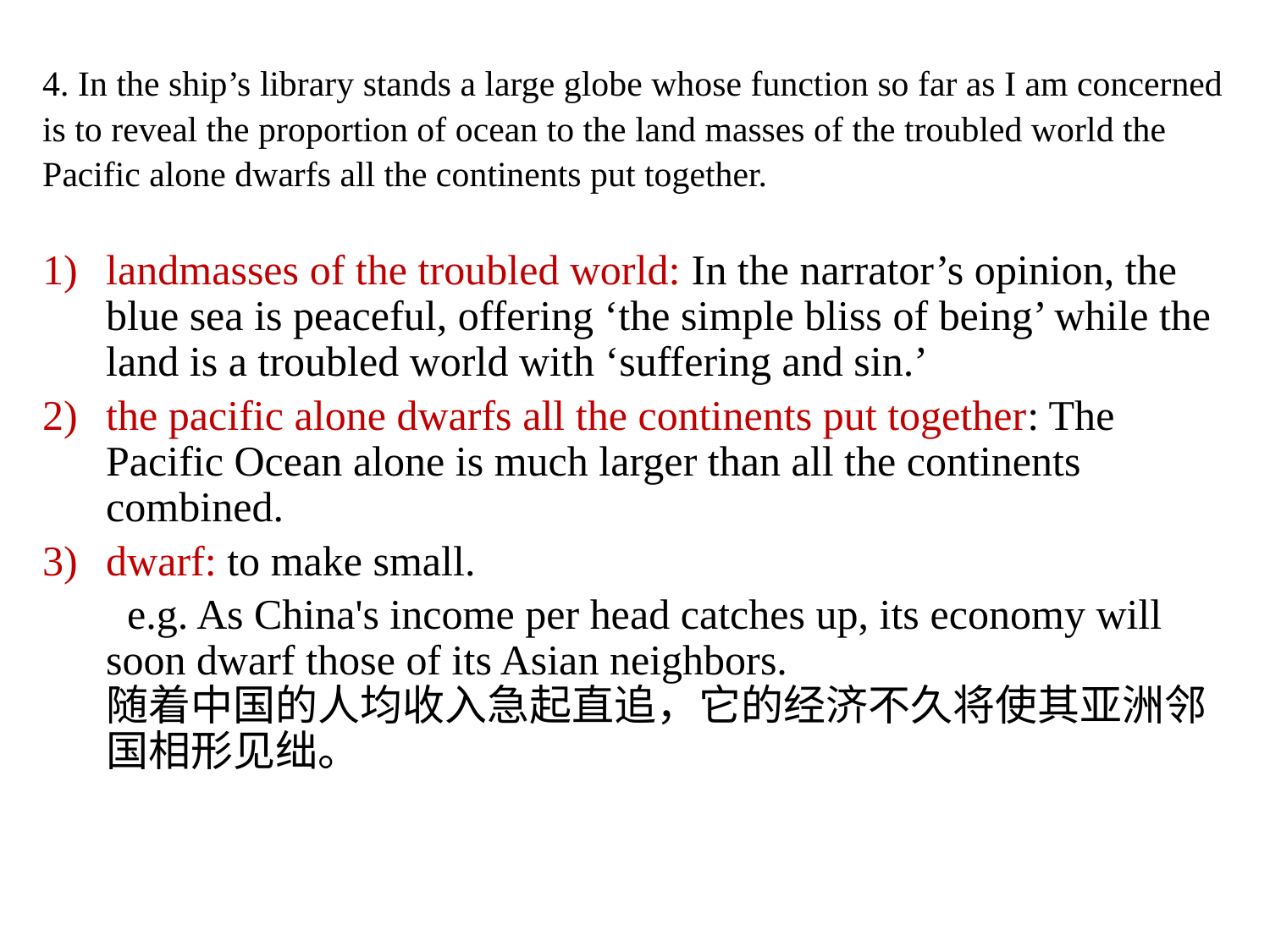

4. In the ship’s library stands a large globe whose function so far as I am concerned
is to reveal the proportion of ocean to the land masses of the troubled world the
Pacific alone dwarfs all the continents put together.

landmasses of the troubled world: In the narrator’s opinion, the blue sea is peaceful, offering ‘the simple bliss of being’ while the land is a troubled world with ‘suffering and sin.’
the pacific alone dwarfs all the continents put together: The Pacific Ocean alone is much larger than all the continents combined.
dwarf: to make small.
        e.g. As China's income per head catches up, its economy will soon dwarf those of its Asian neighbors.
随着中国的人均收入急起直追，它的经济不久将使其亚洲邻国相形见绌。